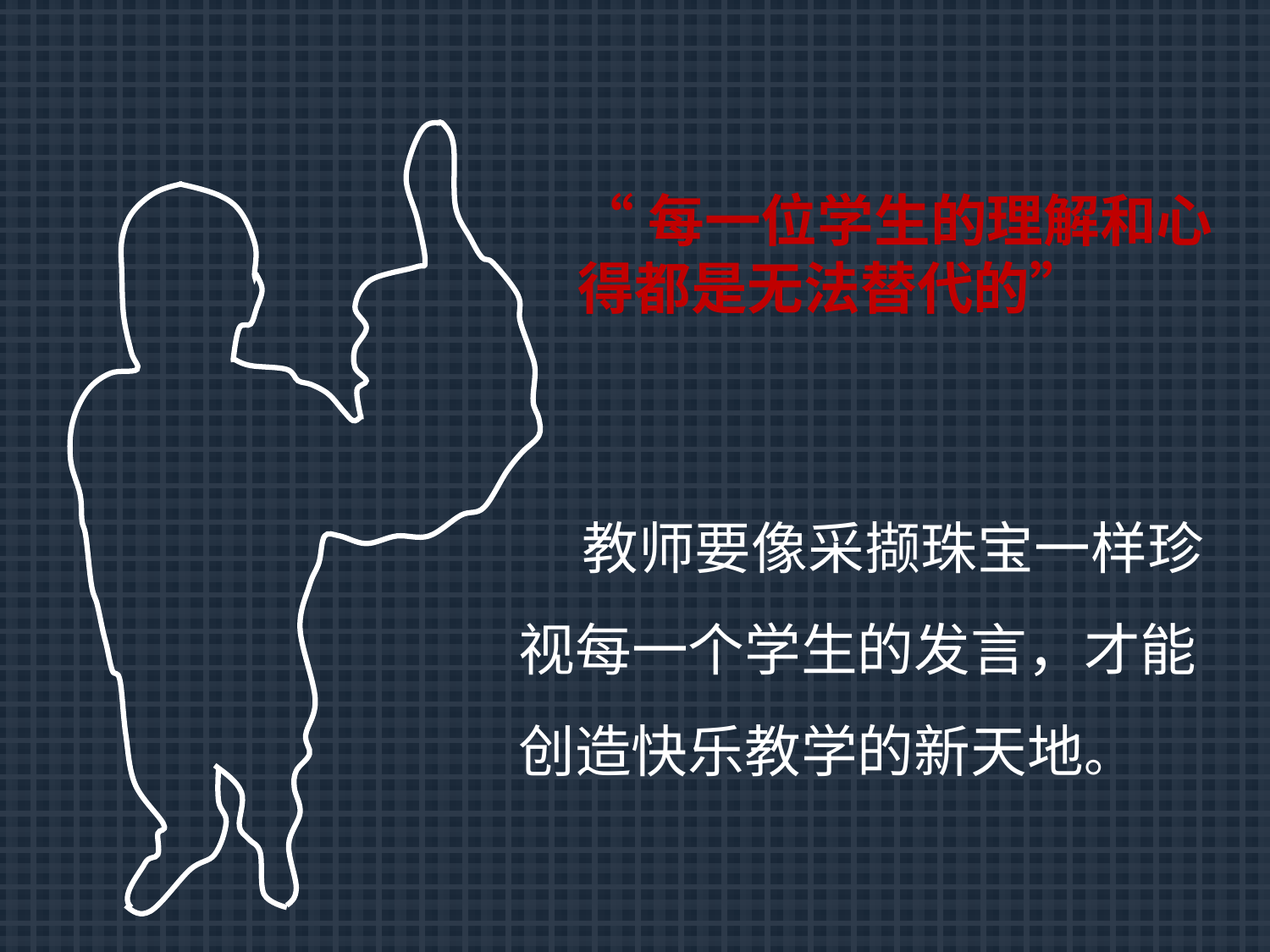

“每一位学生的理解和心得都是无法替代的”

教师要像采撷珠宝一样珍视每一个学生的发言，才能创造快乐教学的新天地。